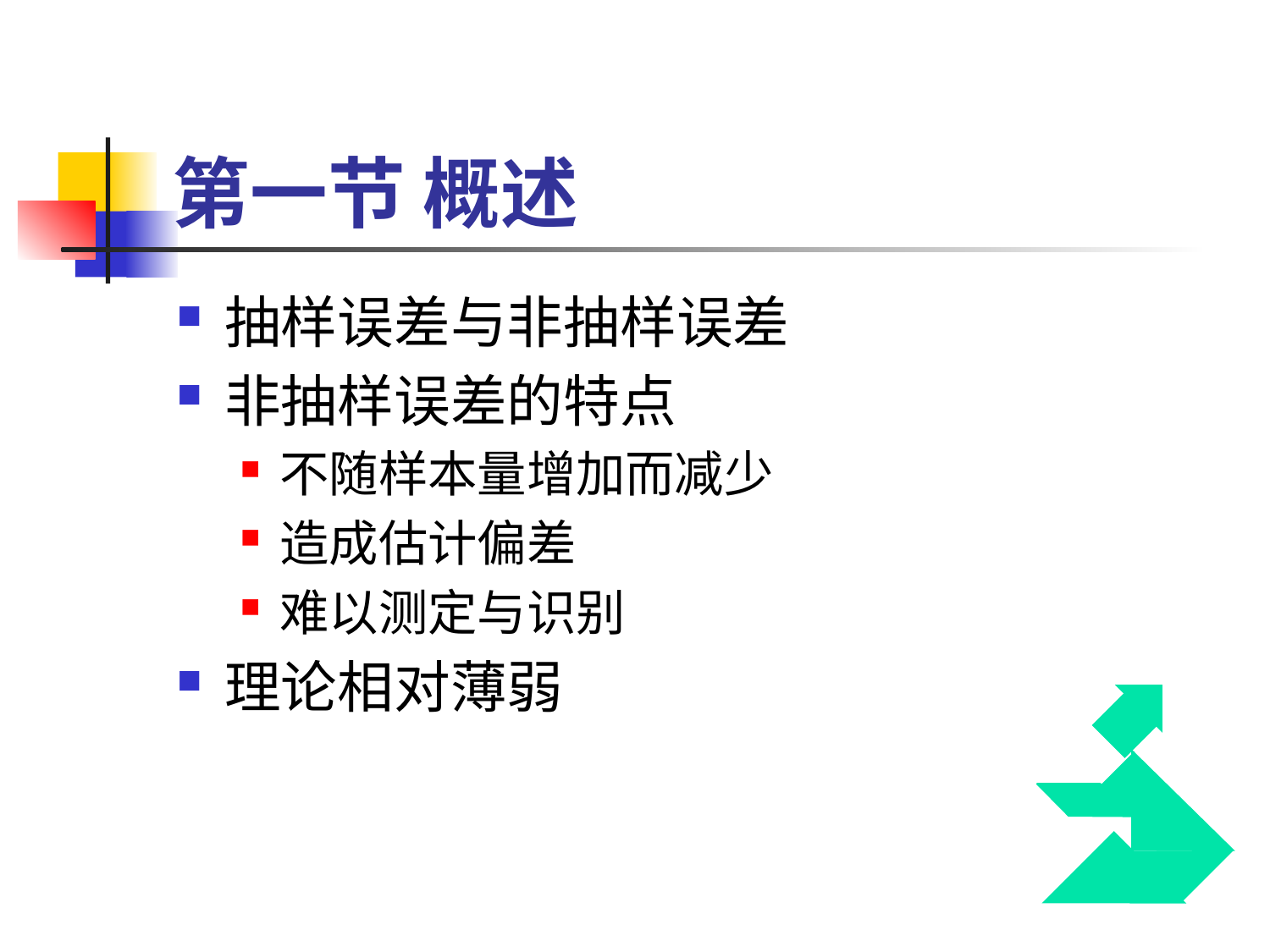

# 第一节 概述
抽样误差与非抽样误差
非抽样误差的特点
不随样本量增加而减少
造成估计偏差
难以测定与识别
理论相对薄弱